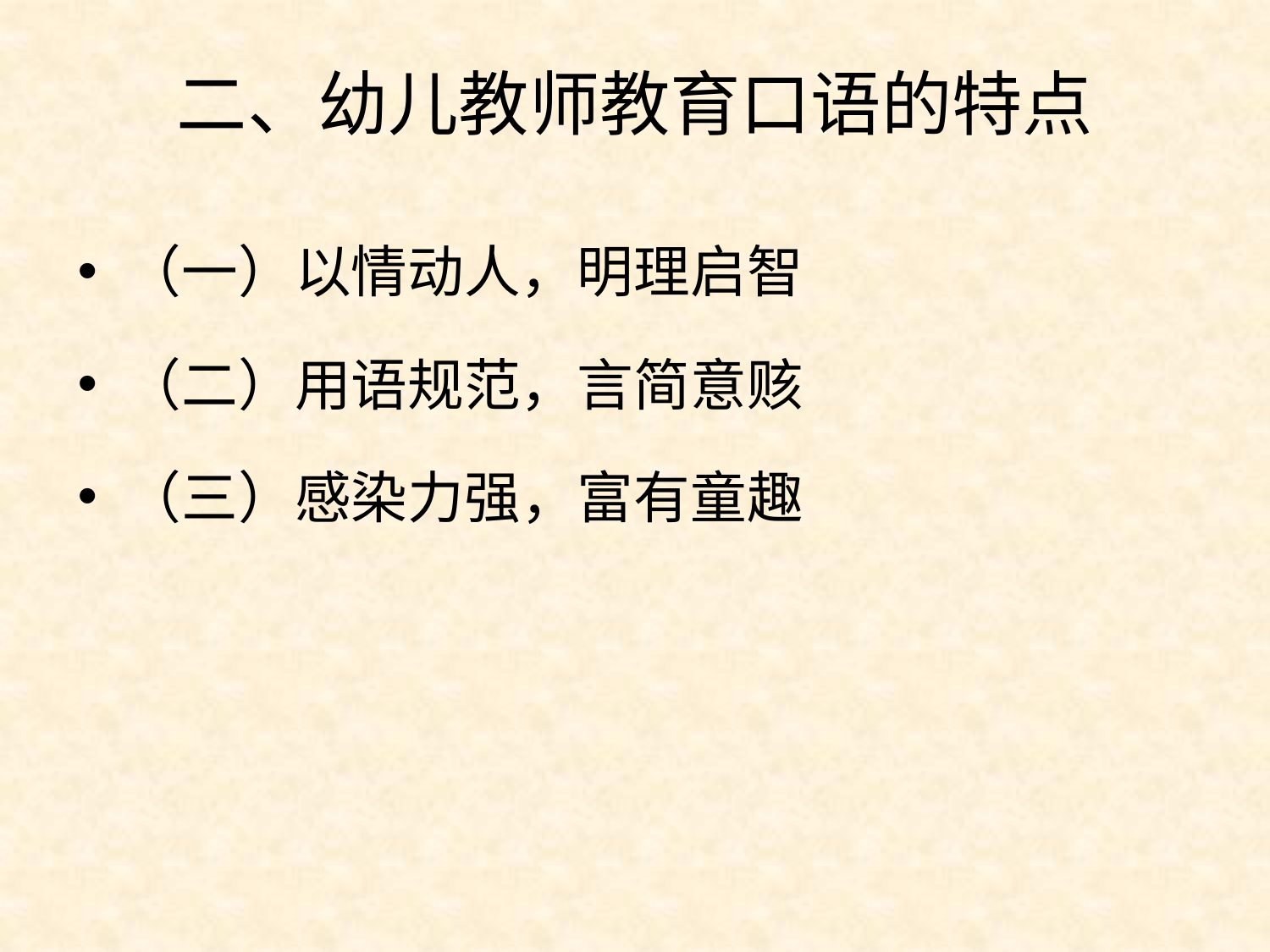

# 二、幼儿教师教育口语的特点
（一）以情动人，明理启智
（二）用语规范，言简意赅
（三）感染力强，富有童趣